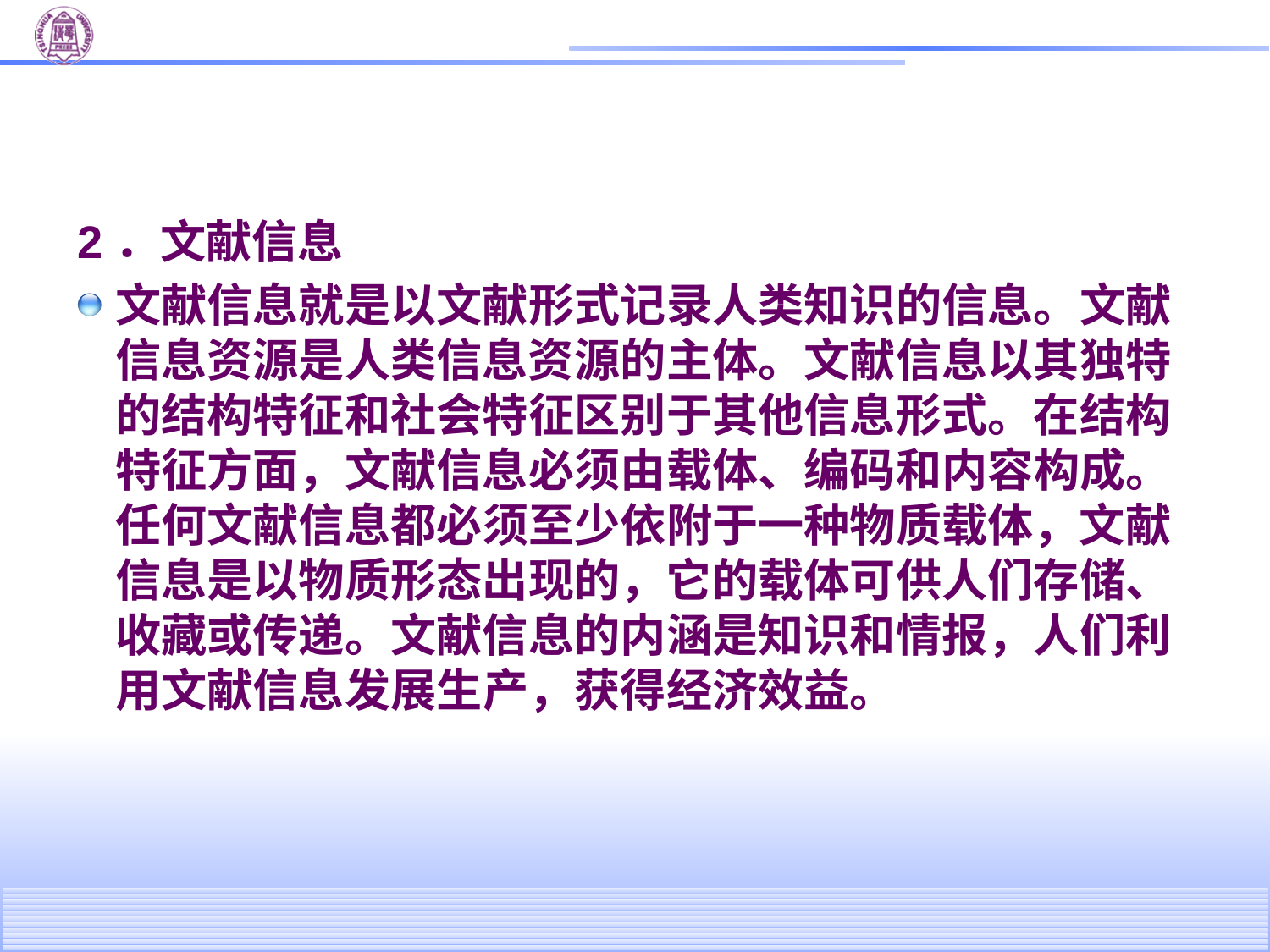

#
2．文献信息
文献信息就是以文献形式记录人类知识的信息。文献信息资源是人类信息资源的主体。文献信息以其独特的结构特征和社会特征区别于其他信息形式。在结构特征方面，文献信息必须由载体、编码和内容构成。任何文献信息都必须至少依附于一种物质载体，文献信息是以物质形态出现的，它的载体可供人们存储、收藏或传递。文献信息的内涵是知识和情报，人们利用文献信息发展生产，获得经济效益。